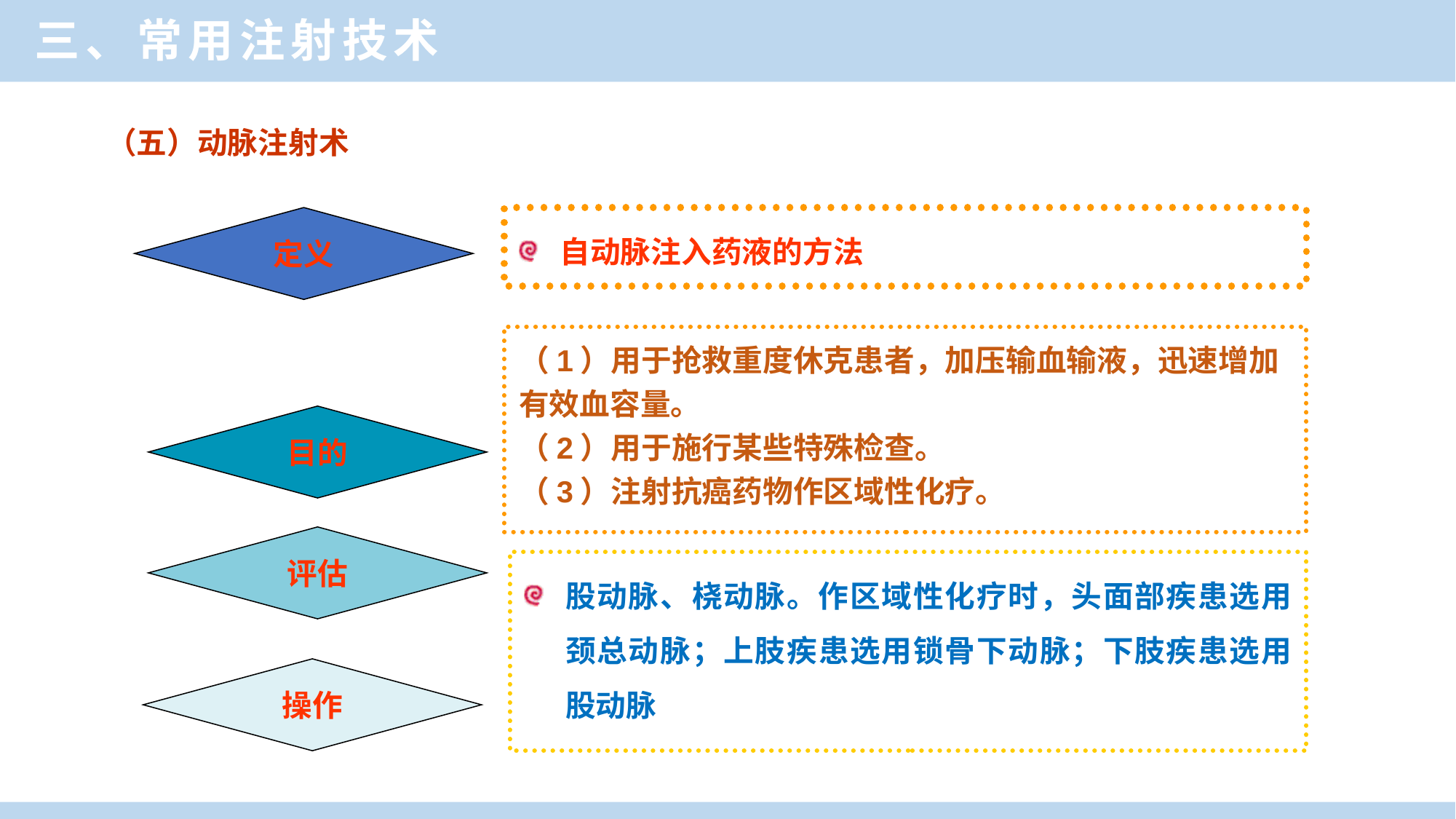

三、常用注射技术
（五）动脉注射术
定义

自动脉注入药液的方法
（1）用于抢救重度休克患者，加压输血输液，迅速增加有效血容量。
（2）用于施行某些特殊检查。
（3）注射抗癌药物作区域性化疗。

目的
评估
股动脉、桡动脉。作区域性化疗时，头面部疾患选用颈总动脉；上肢疾患选用锁骨下动脉；下肢疾患选用股动脉。
操作